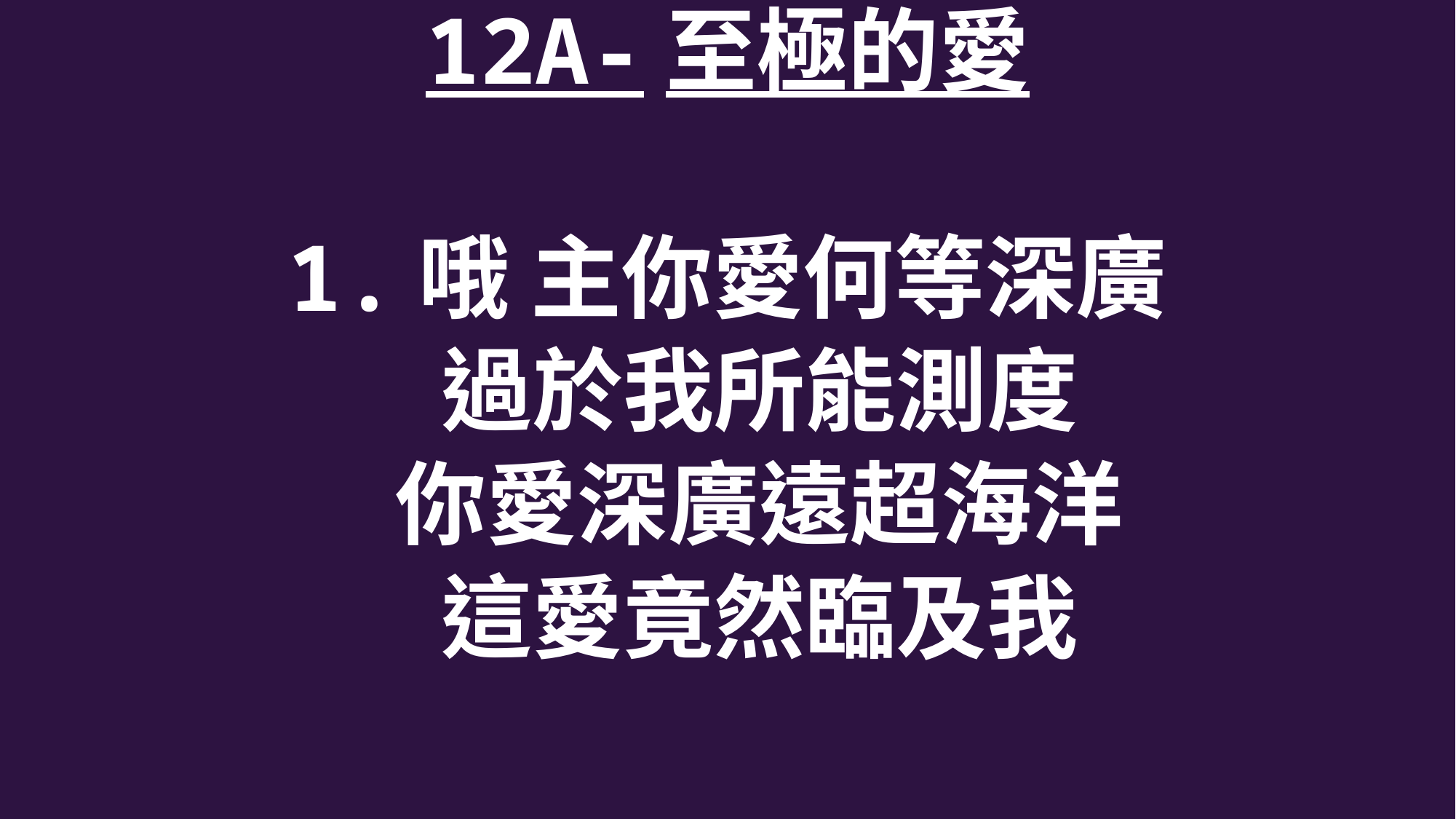

12A-至極的愛

1.哦 主你愛何等深廣
  過於我所能測度
  你愛深廣遠超海洋
  這愛竟然臨及我